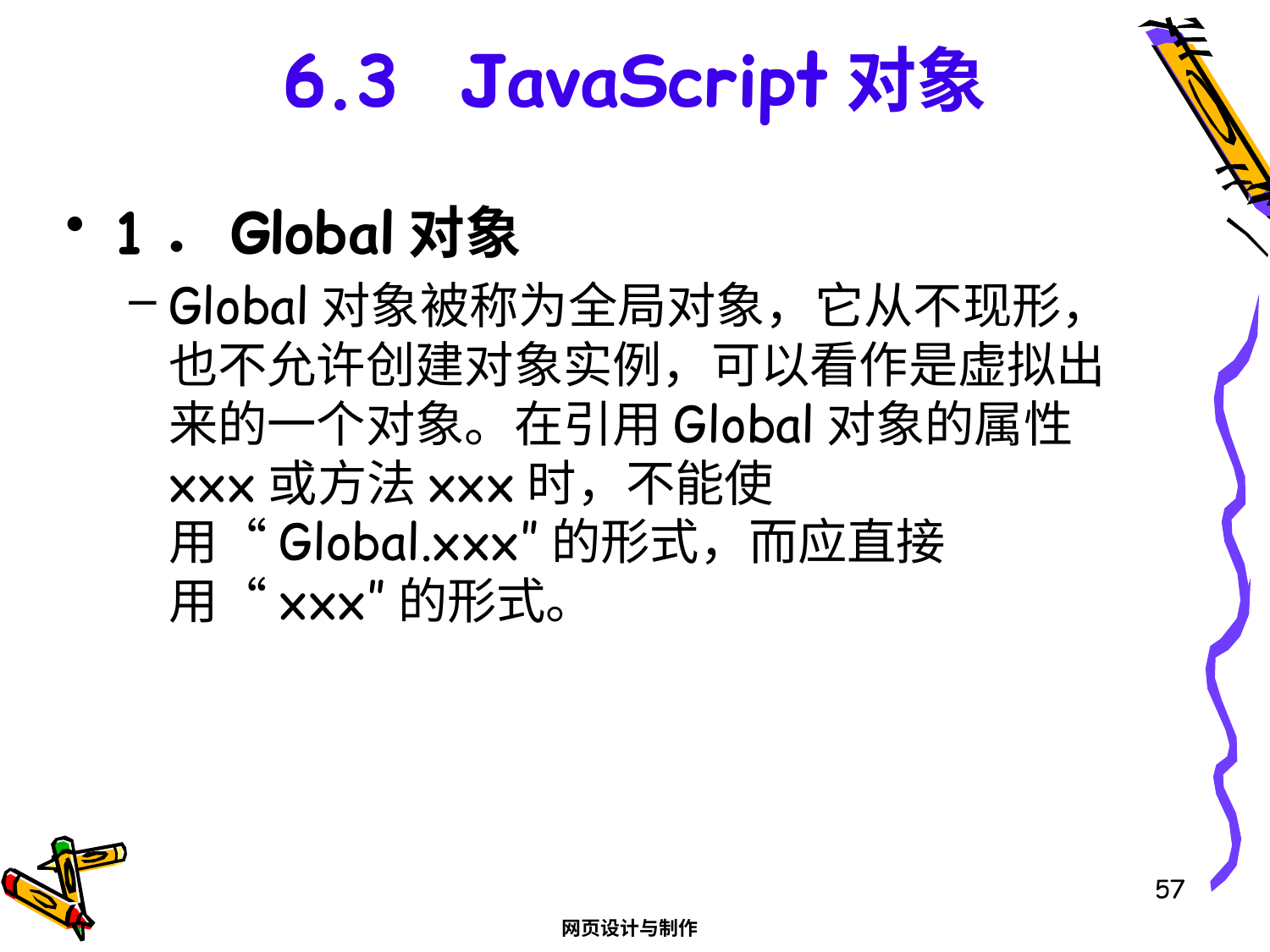

# 6.3  JavaScript对象
1．Global对象
Global对象被称为全局对象，它从不现形，也不允许创建对象实例，可以看作是虚拟出来的一个对象。在引用Global对象的属性xxx或方法xxx时，不能使用“Global.xxx”的形式，而应直接用“xxx”的形式。
57
网页设计与制作